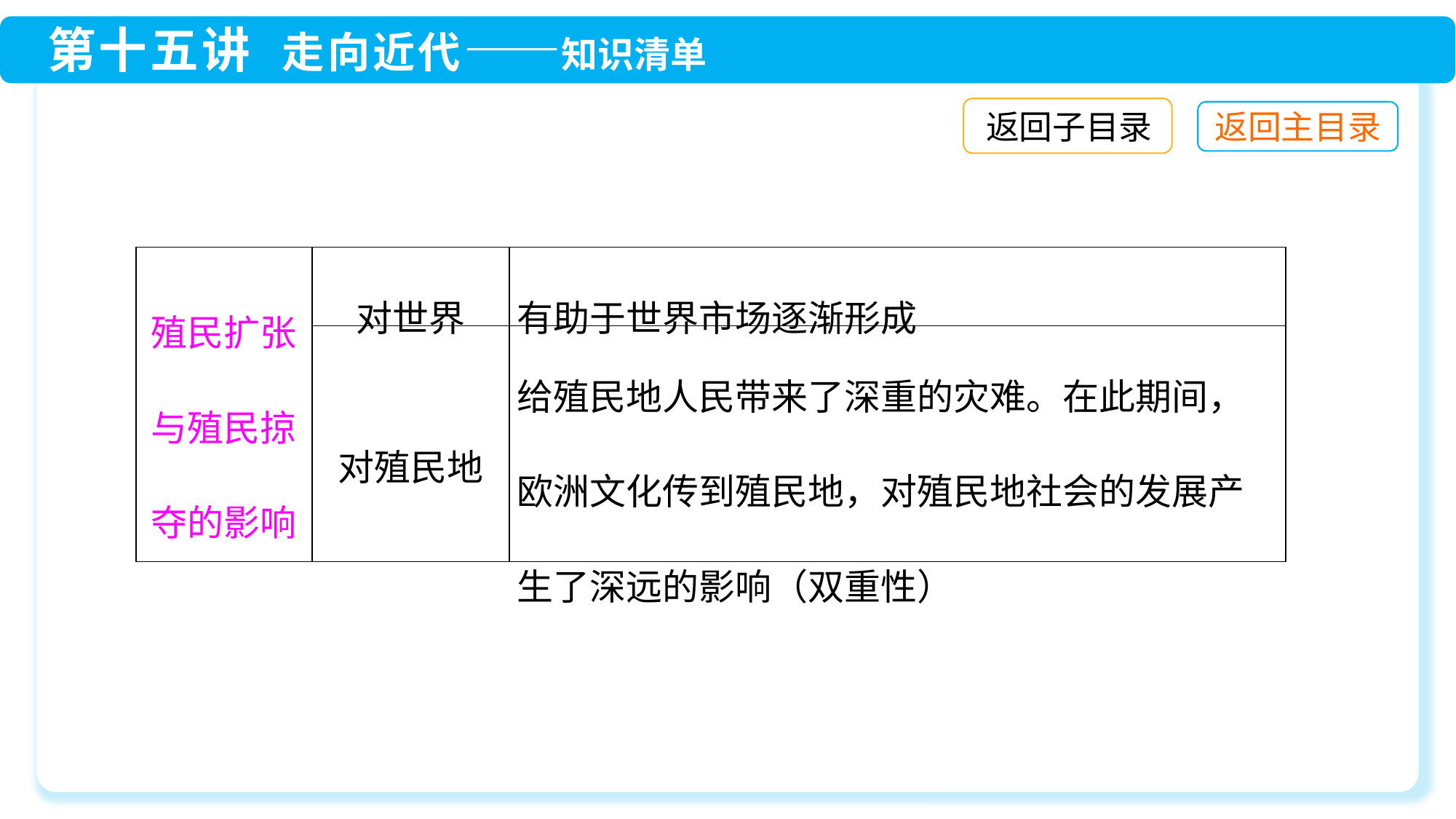

返回子目录
| 殖民扩张与殖民掠夺的影响 | 对世界 | 有助于世界市场逐渐形成 |
| --- | --- | --- |
|  | 对殖民地 | 给殖民地人民带来了深重的灾难。在此期间，欧洲文化传到殖民地，对殖民地社会的发展产生了深远的影响（双重性） |